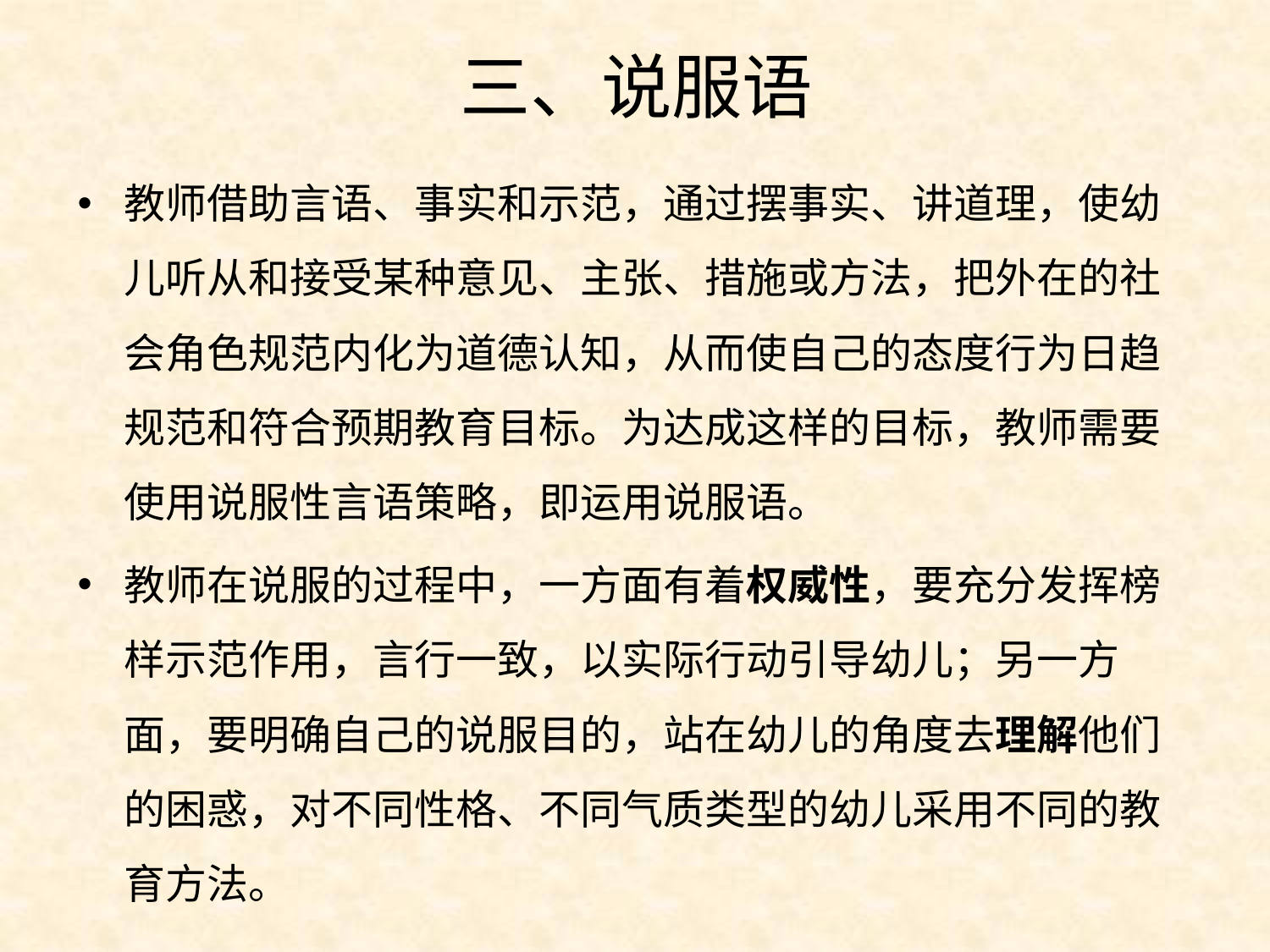

# 三、说服语
教师借助言语、事实和示范，通过摆事实、讲道理，使幼儿听从和接受某种意见、主张、措施或方法，把外在的社会角色规范内化为道德认知，从而使自己的态度行为日趋规范和符合预期教育目标。为达成这样的目标，教师需要使用说服性言语策略，即运用说服语。
教师在说服的过程中，一方面有着权威性，要充分发挥榜样示范作用，言行一致，以实际行动引导幼儿；另一方面，要明确自己的说服目的，站在幼儿的角度去理解他们的困惑，对不同性格、不同气质类型的幼儿采用不同的教育方法。